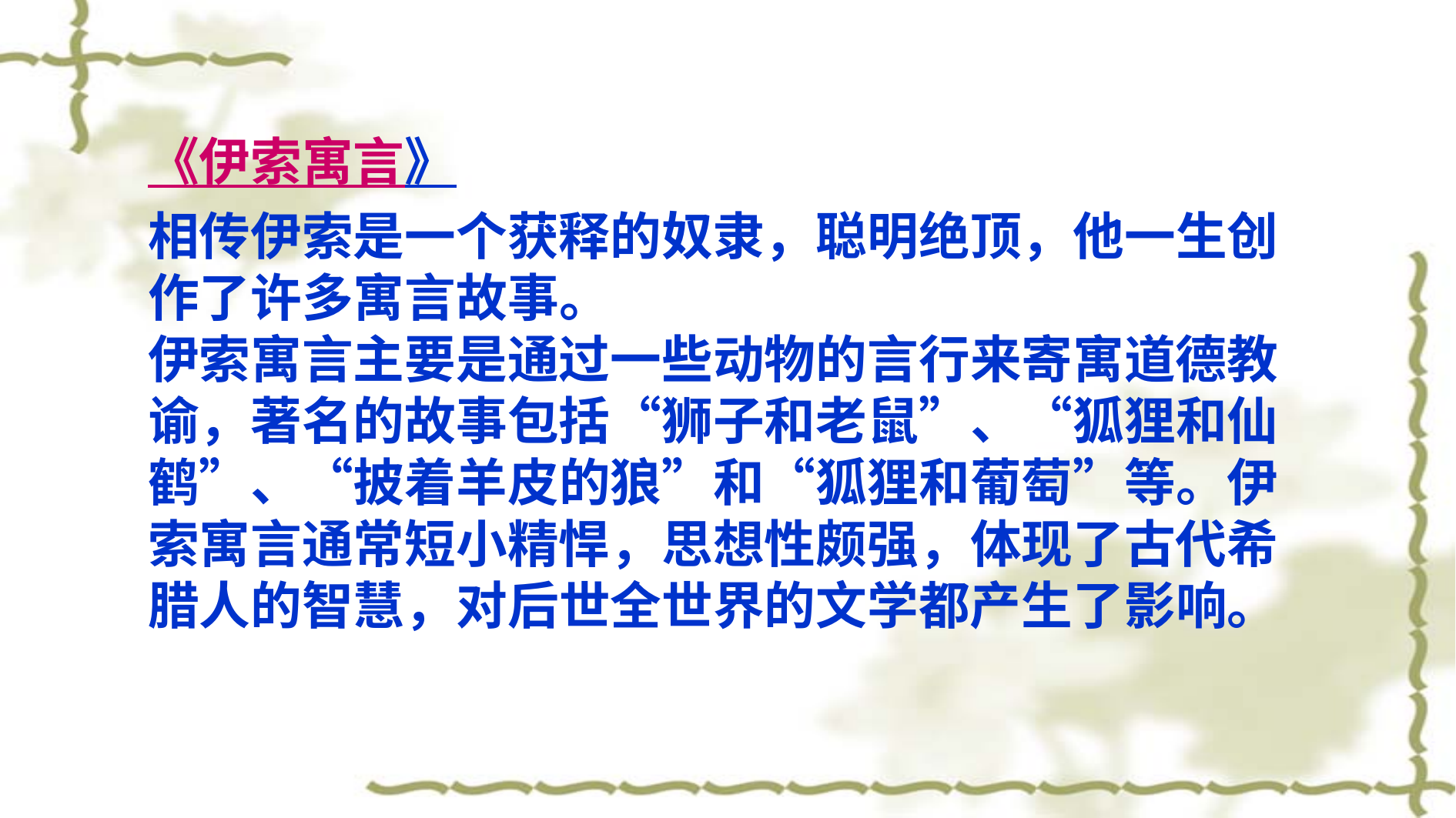

《伊索寓言》
相传伊索是一个获释的奴隶，聪明绝顶，他一生创作了许多寓言故事。
伊索寓言主要是通过一些动物的言行来寄寓道德教谕，著名的故事包括“狮子和老鼠”、“狐狸和仙鹤”、“披着羊皮的狼”和“狐狸和葡萄”等。伊索寓言通常短小精悍，思想性颇强，体现了古代希腊人的智慧，对后世全世界的文学都产生了影响。